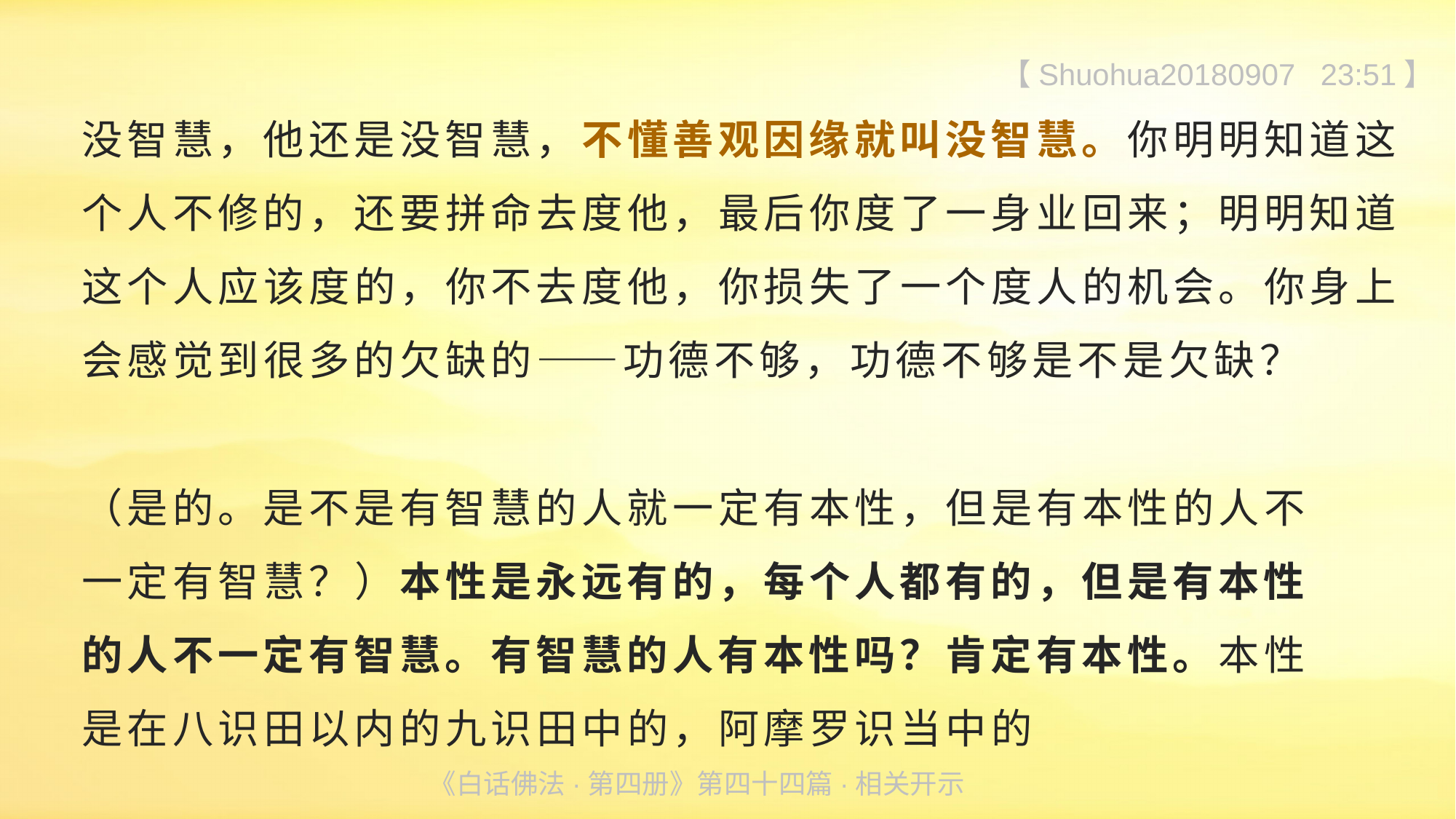

【Shuohua20180907   23:51】
没智慧，他还是没智慧，不懂善观因缘就叫没智慧。你明明知道这个人不修的，还要拼命去度他，最后你度了一身业回来；明明知道这个人应该度的，你不去度他，你损失了一个度人的机会。你身上会感觉到很多的欠缺的——功德不够，功德不够是不是欠缺？

（是的。是不是有智慧的人就一定有本性，但是有本性的人不
一定有智慧？）本性是永远有的，每个人都有的，但是有本性
的人不一定有智慧。有智慧的人有本性吗？肯定有本性。本性
是在八识田以内的九识田中的，阿摩罗识当中的
《白话佛法·第四册》第四十四篇·相关开示